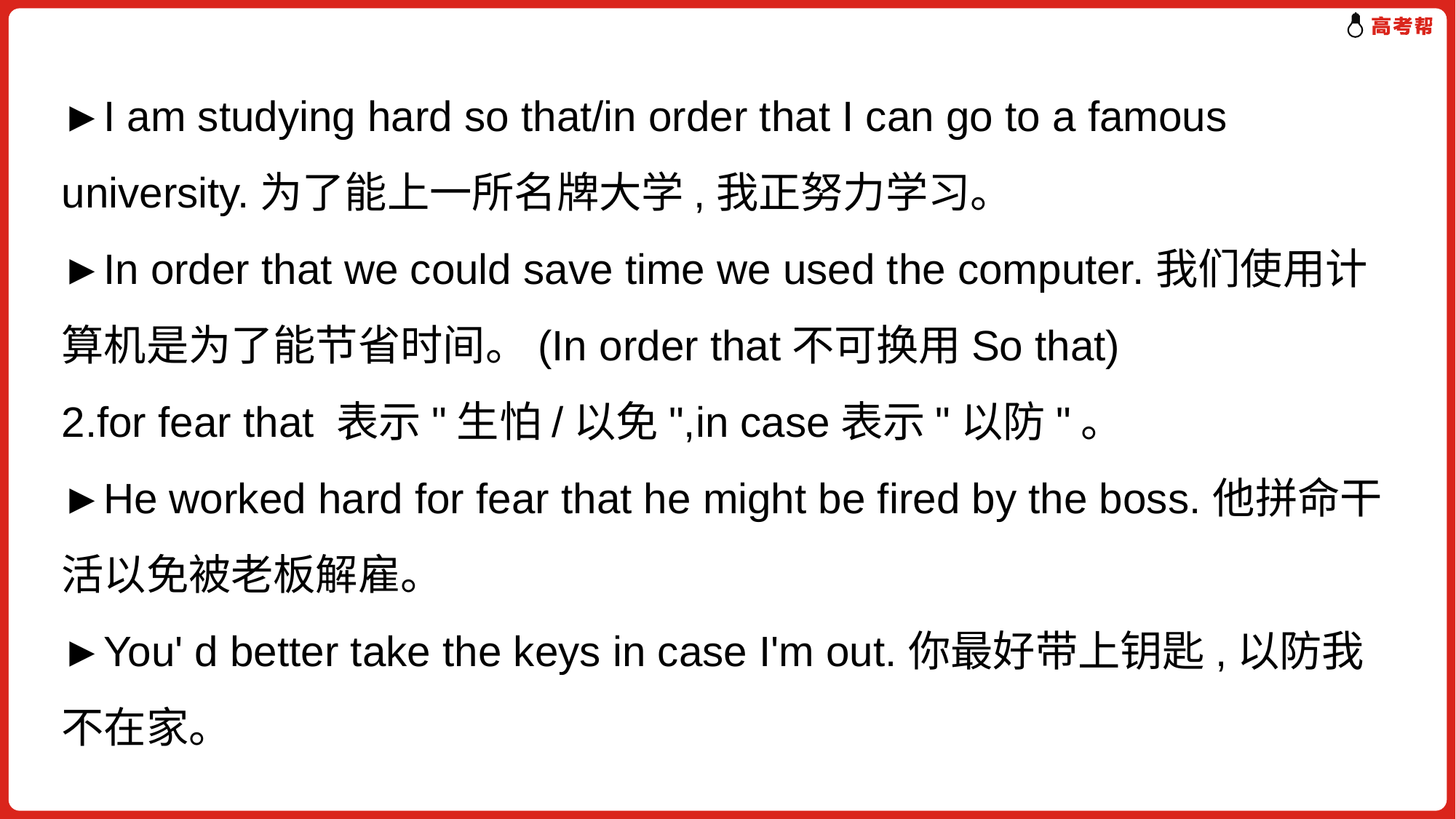

►I am studying hard so that/in order that I can go to a famous university.为了能上一所名牌大学,我正努力学习。
►In order that we could save time we used the computer.我们使用计算机是为了能节省时间。(In order that不可换用So that)
2.for fear that 表示"生怕/以免",in case表示"以防"。
►He worked hard for fear that he might be fired by the boss.他拼命干活以免被老板解雇。
►You' d better take the keys in case I'm out.你最好带上钥匙,以防我不在家。